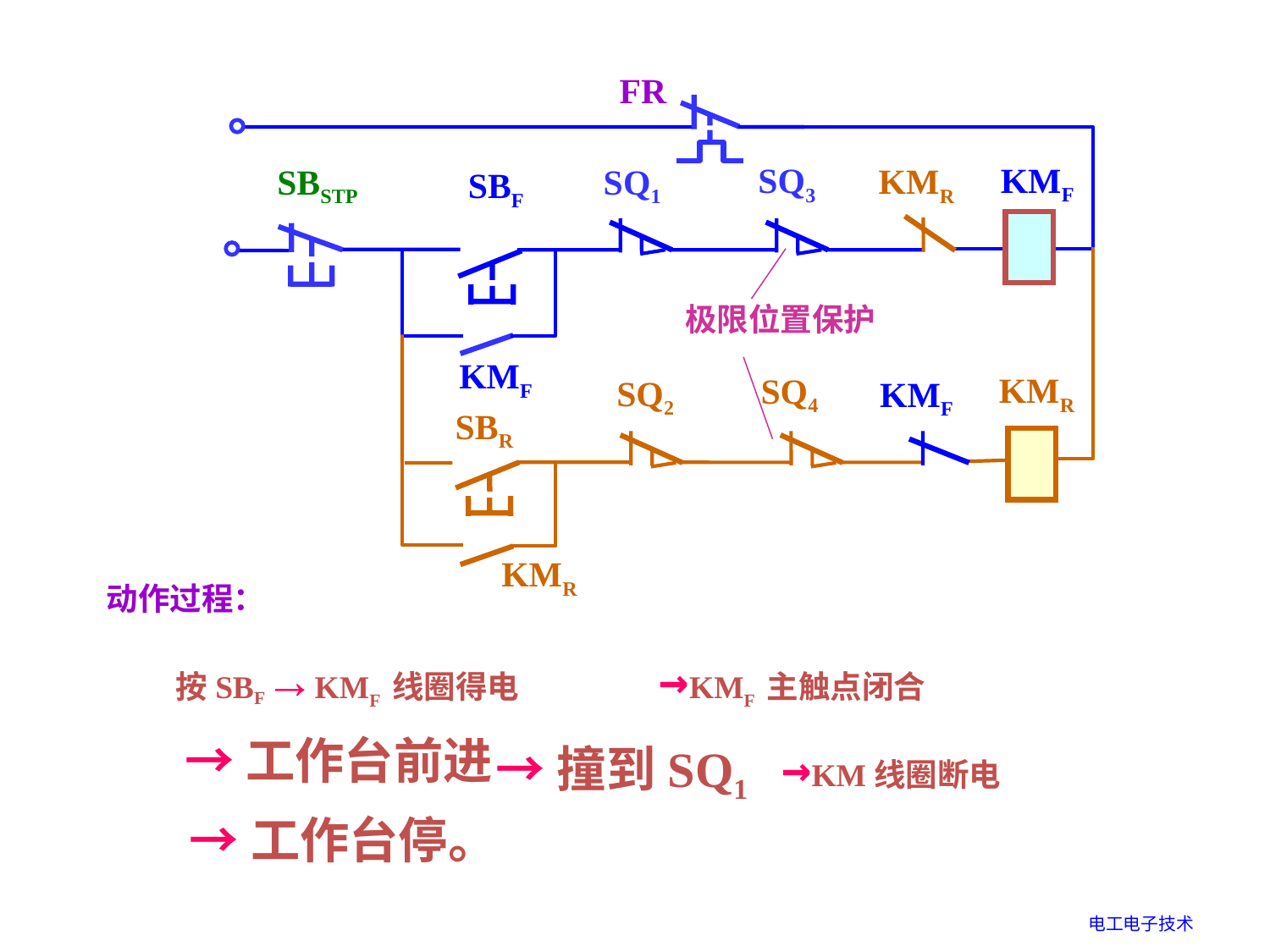

FR

KMF
KMR
SBSTP
SQ1
SBF

KMF
KMR
KMF
SQ2
SBR

KMR

SQ3

极限位置保护

SQ4

动作过程：
按SBF→KMF 线圈得电
→KMF 主触点闭合
→工作台前进
→KM线圈断电
→撞到SQ1
→工作台停。
电工电子技术